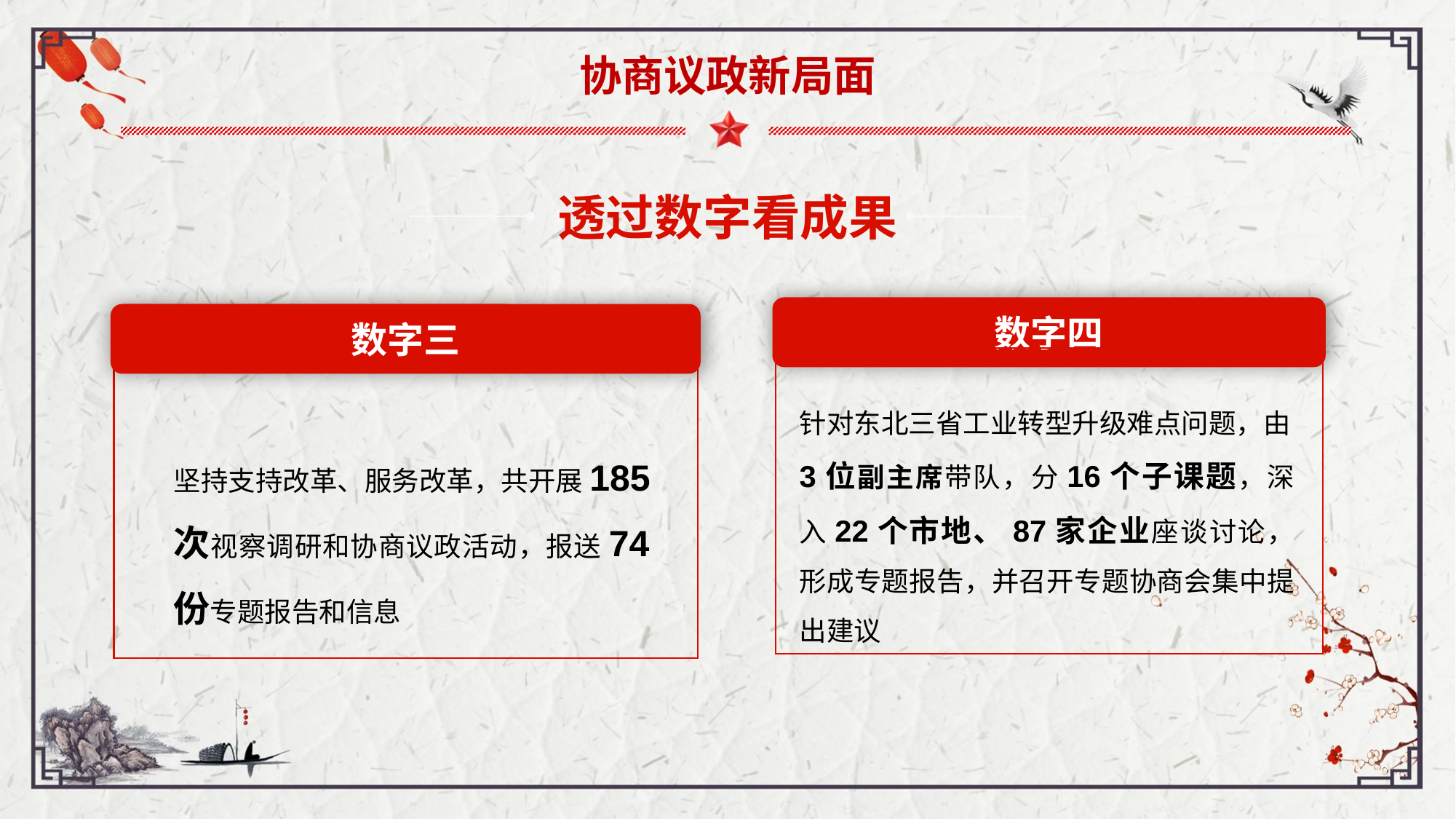

协商议政新局面
透过数字看成果
数字四

数字三

针对东北三省工业转型升级难点问题，由3位副主席带队，分16个子课题，深入22个市地、87家企业座谈讨论，形成专题报告，并召开专题协商会集中提出建议
坚持支持改革、服务改革，共开展185次视察调研和协商议政活动，报送74份专题报告和信息